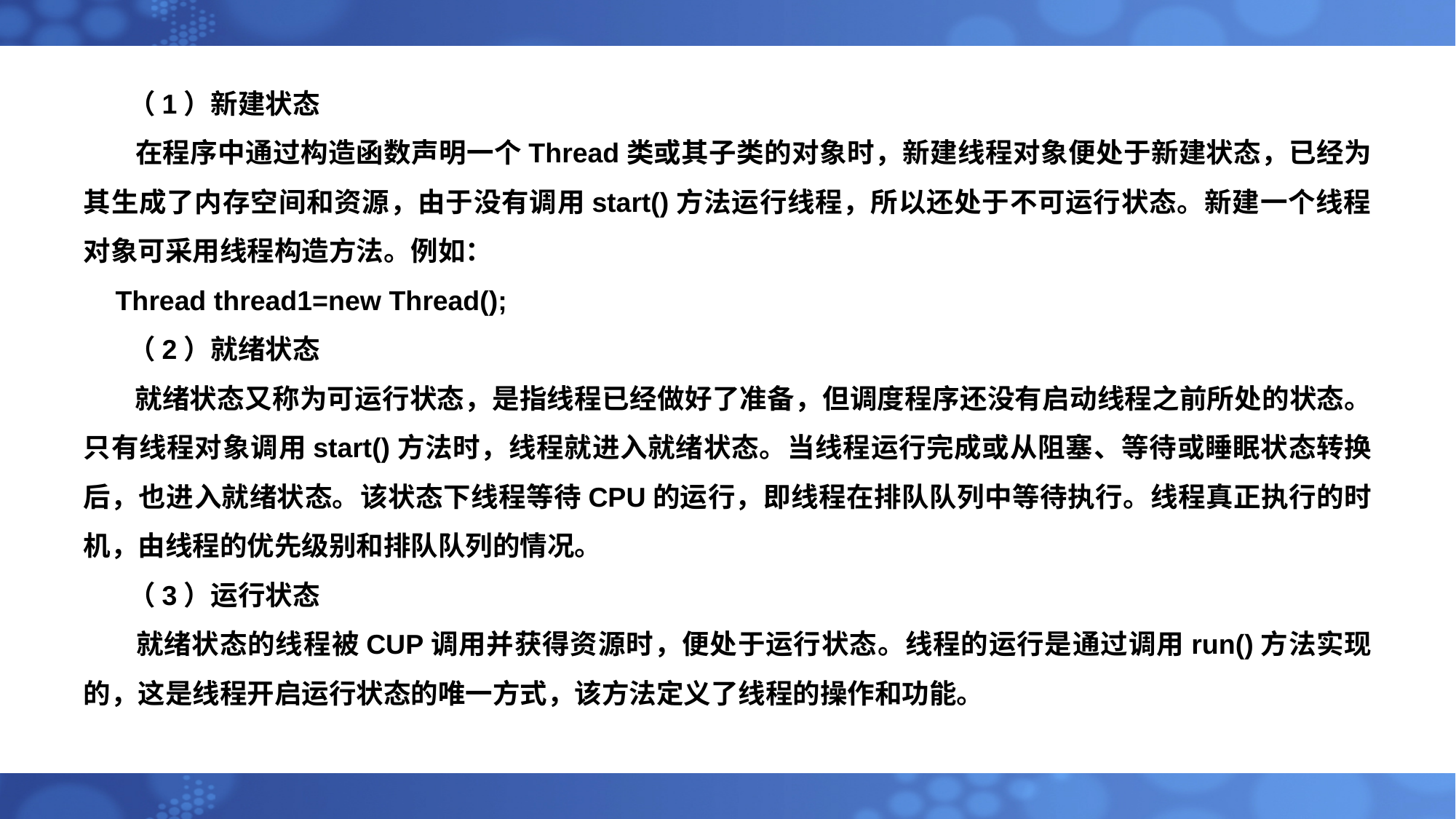

（1）新建状态
  在程序中通过构造函数声明一个Thread类或其子类的对象时，新建线程对象便处于新建状态，已经为其生成了内存空间和资源，由于没有调用start()方法运行线程，所以还处于不可运行状态。新建一个线程对象可采用线程构造方法。例如：
Thread thread1=new Thread();
 （2）就绪状态
  就绪状态又称为可运行状态，是指线程已经做好了准备，但调度程序还没有启动线程之前所处的状态。只有线程对象调用start()方法时，线程就进入就绪状态。当线程运行完成或从阻塞、等待或睡眠状态转换后，也进入就绪状态。该状态下线程等待CPU的运行，即线程在排队队列中等待执行。线程真正执行的时机，由线程的优先级别和排队队列的情况。
 （3）运行状态
  就绪状态的线程被CUP调用并获得资源时，便处于运行状态。线程的运行是通过调用run()方法实现的，这是线程开启运行状态的唯一方式，该方法定义了线程的操作和功能。